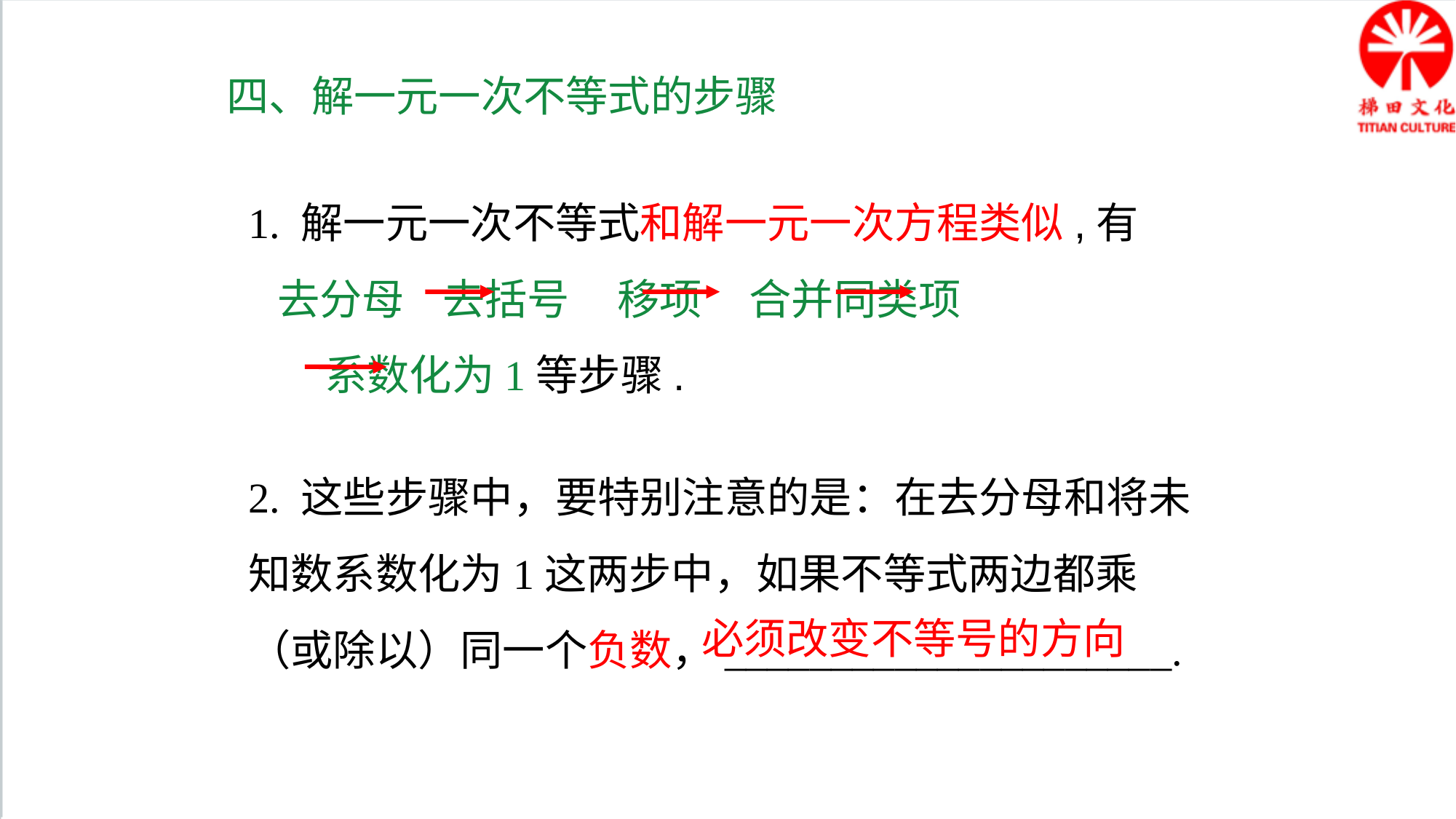

四、解一元一次不等式的步骤

1. 解一元一次不等式和解一元一次方程类似,有
  去分母    去括号     移项     合并同类项
       系数化为1等步骤.

2. 这些步骤中，要特别注意的是：在去分母和将未知数系数化为1这两步中，如果不等式两边都乘（或除以）同一个负数，_____________________.

必须改变不等号的方向